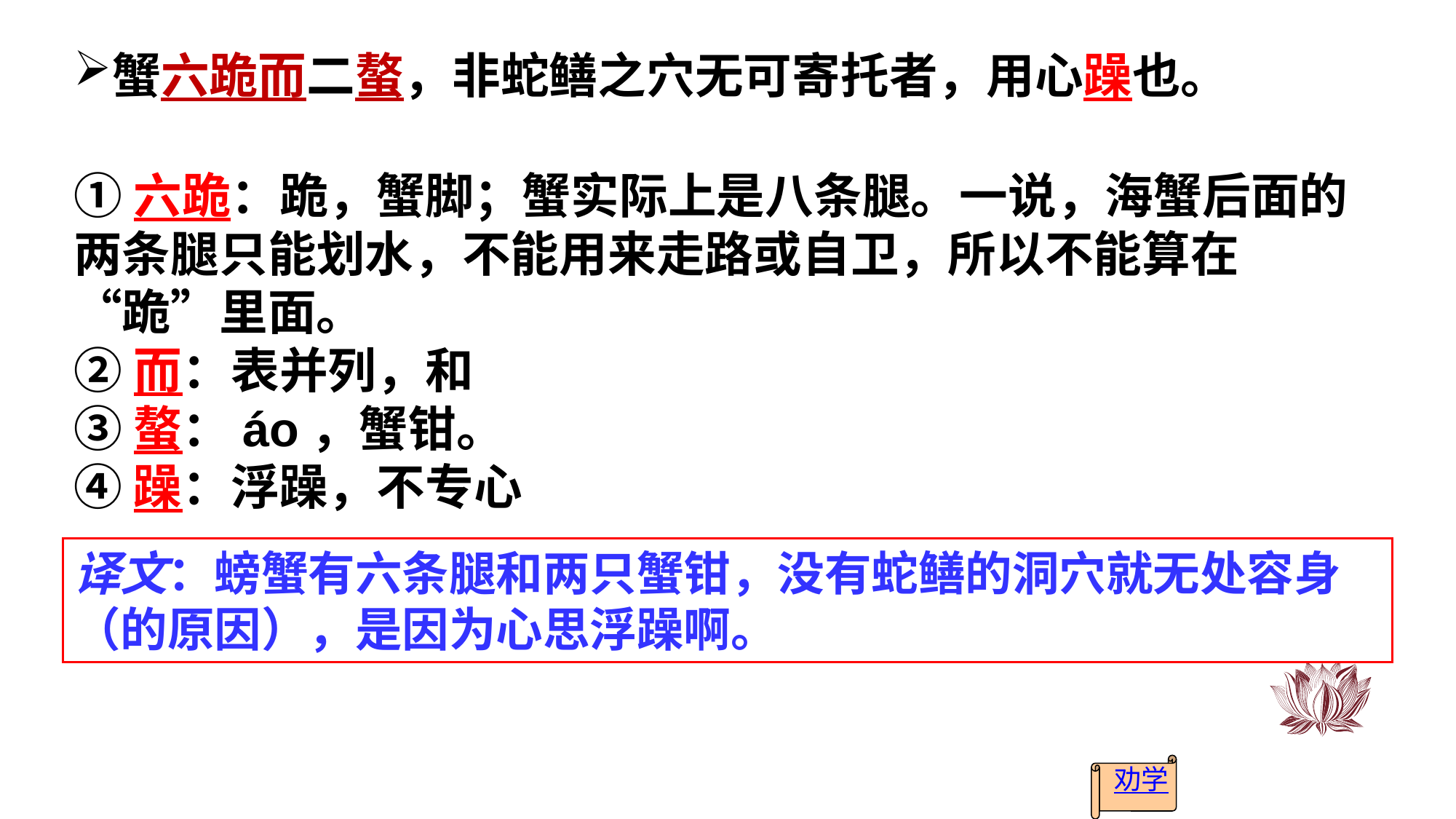

蟹六跪而二螯，非蛇鳝之穴无可寄托者，用心躁也。
①六跪：跪，蟹脚；蟹实际上是八条腿。一说，海蟹后面的两条腿只能划水，不能用来走路或自卫，所以不能算在“跪”里面。
②而：表并列，和
③螯：áo，蟹钳。
④躁：浮躁，不专心
译文：螃蟹有六条腿和两只蟹钳，没有蛇鳝的洞穴就无处容身（的原因），是因为心思浮躁啊。

劝学